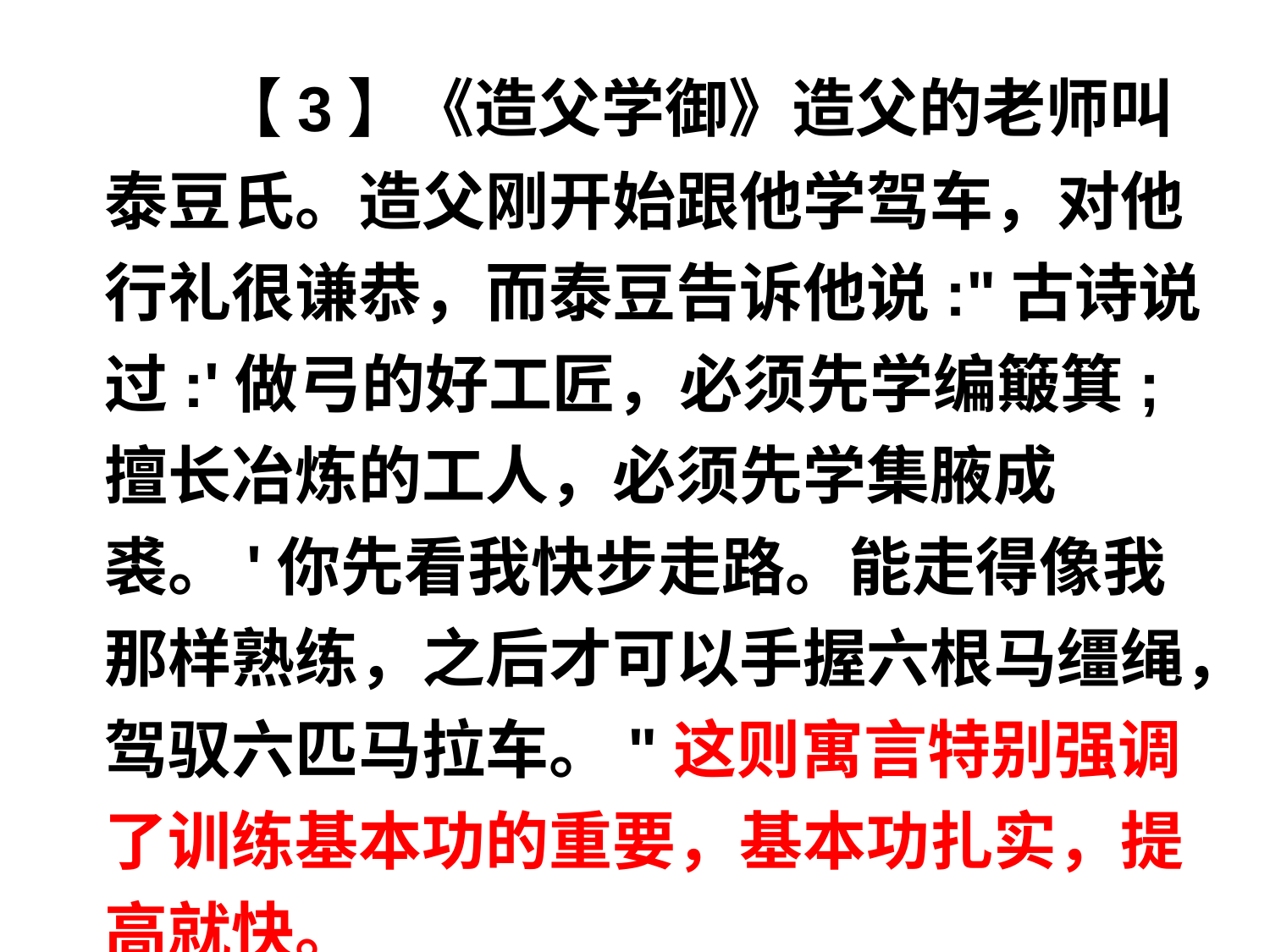

#
         【3】《造父学御》造父的老师叫泰豆氏。造父刚开始跟他学驾车，对他行礼很谦恭，而泰豆告诉他说:"古诗说过:'做弓的好工匠，必须先学编簸箕;擅长冶炼的工人，必须先学集腋成裘。'你先看我快步走路。能走得像我那样熟练，之后才可以手握六根马缰绳，驾驭六匹马拉车。"这则寓言特别强调了训练基本功的重要，基本功扎实，提高就快。